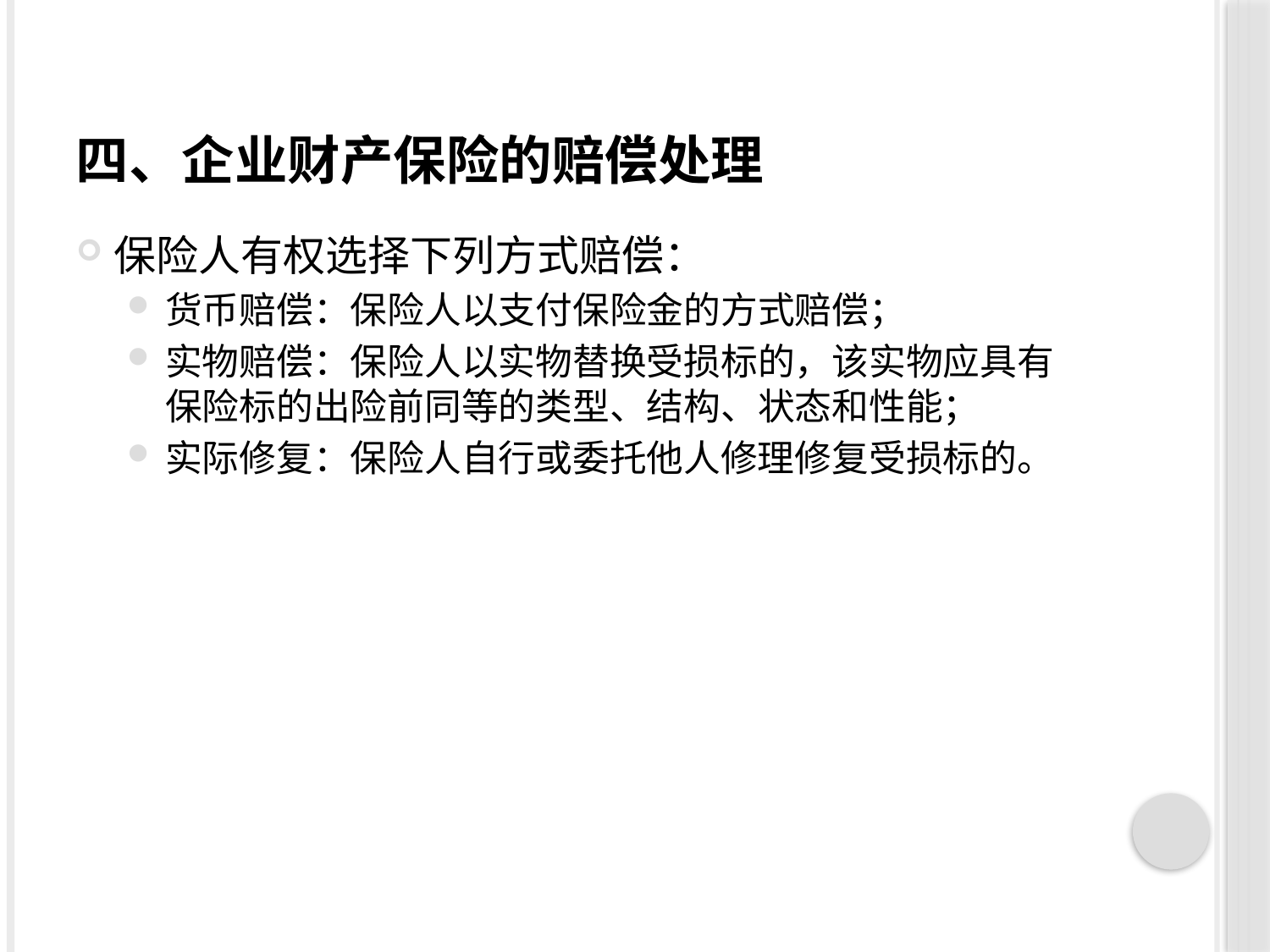

# 四、企业财产保险的赔偿处理
保险人有权选择下列方式赔偿：
货币赔偿：保险人以支付保险金的方式赔偿；
实物赔偿：保险人以实物替换受损标的，该实物应具有保险标的出险前同等的类型、结构、状态和性能；
实际修复：保险人自行或委托他人修理修复受损标的。